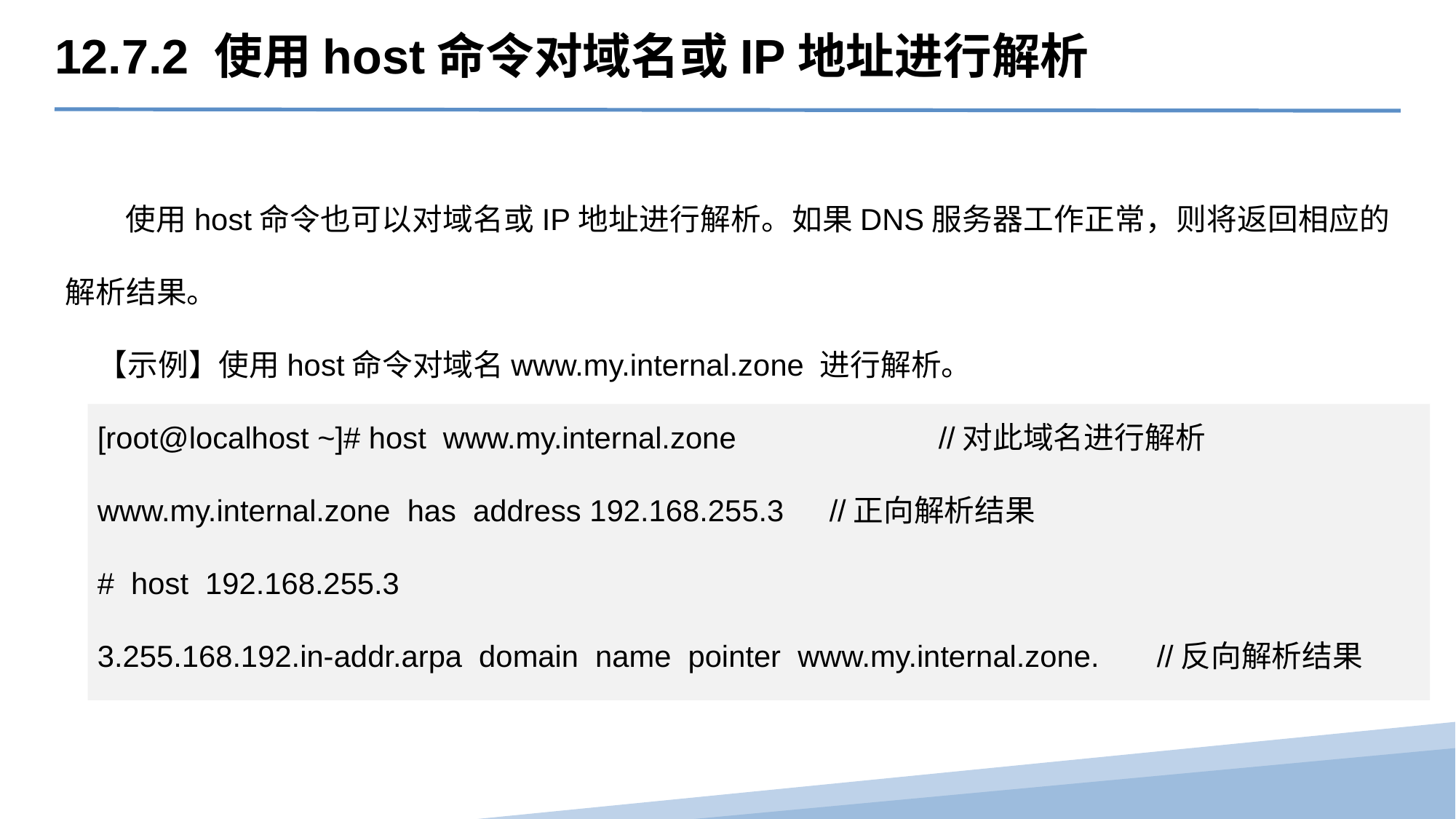

12.7.2 使用host命令对域名或IP地址进行解析
   使用host命令也可以对域名或IP地址进行解析。如果DNS服务器工作正常，则将返回相应的解析结果。
【示例】使用host命令对域名www.my.internal.zone 进行解析。
[root@localhost ~]# host  www.my.internal.zone                    	//对此域名进行解析
www.my.internal.zone  has  address 192.168.255.3   	//正向解析结果
#  host  192.168.255.3
3.255.168.192.in-addr.arpa  domain  name  pointer  www.my.internal.zone.	//反向解析结果